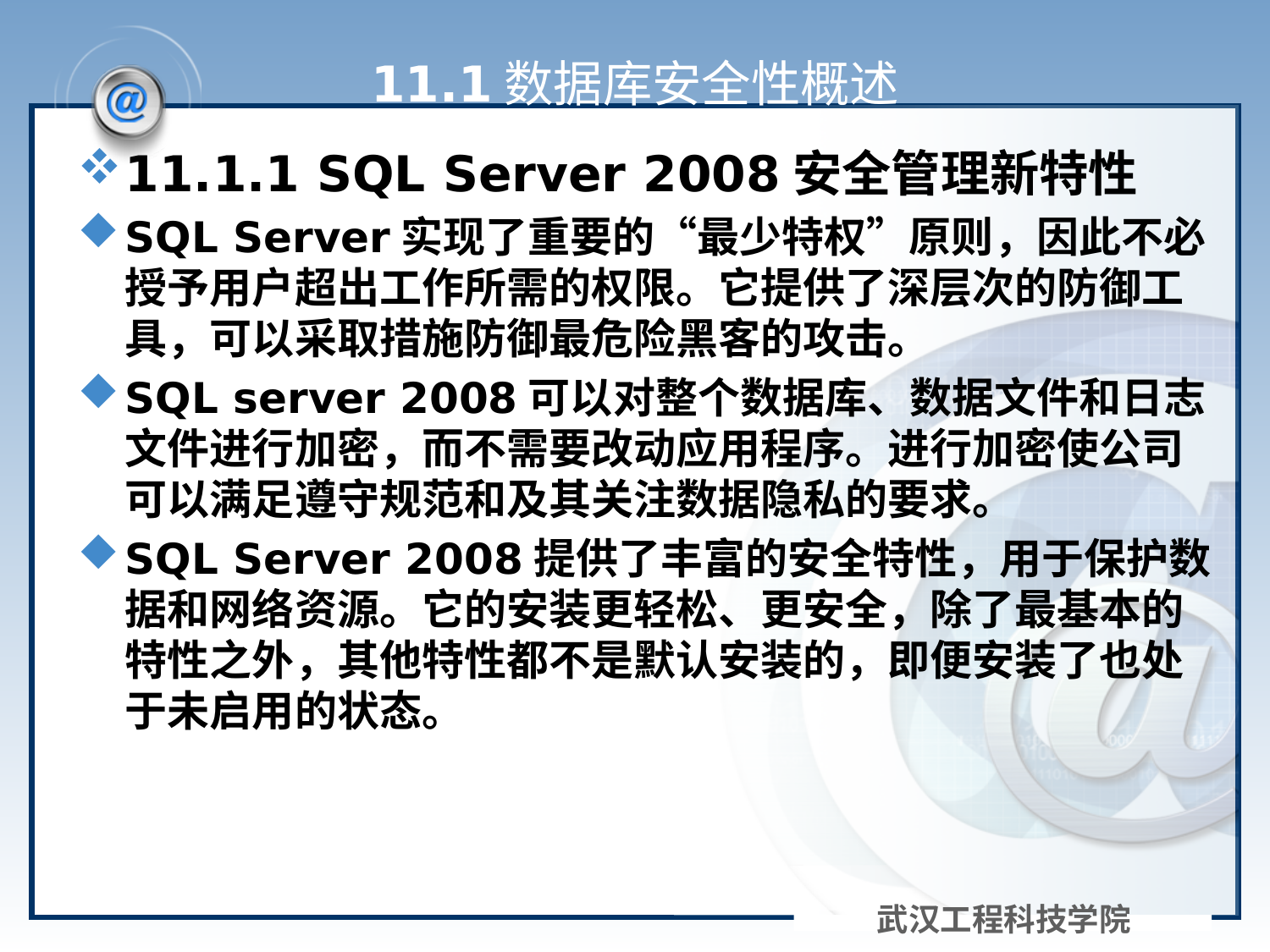

# 11.1数据库安全性概述
11.1.1 SQL Server 2008安全管理新特性
SQL Server实现了重要的“最少特权”原则，因此不必授予用户超出工作所需的权限。它提供了深层次的防御工具，可以采取措施防御最危险黑客的攻击。
SQL server 2008可以对整个数据库、数据文件和日志文件进行加密，而不需要改动应用程序。进行加密使公司可以满足遵守规范和及其关注数据隐私的要求。
SQL Server 2008提供了丰富的安全特性，用于保护数据和网络资源。它的安装更轻松、更安全，除了最基本的特性之外，其他特性都不是默认安装的，即便安装了也处于未启用的状态。
武汉工程科技学院